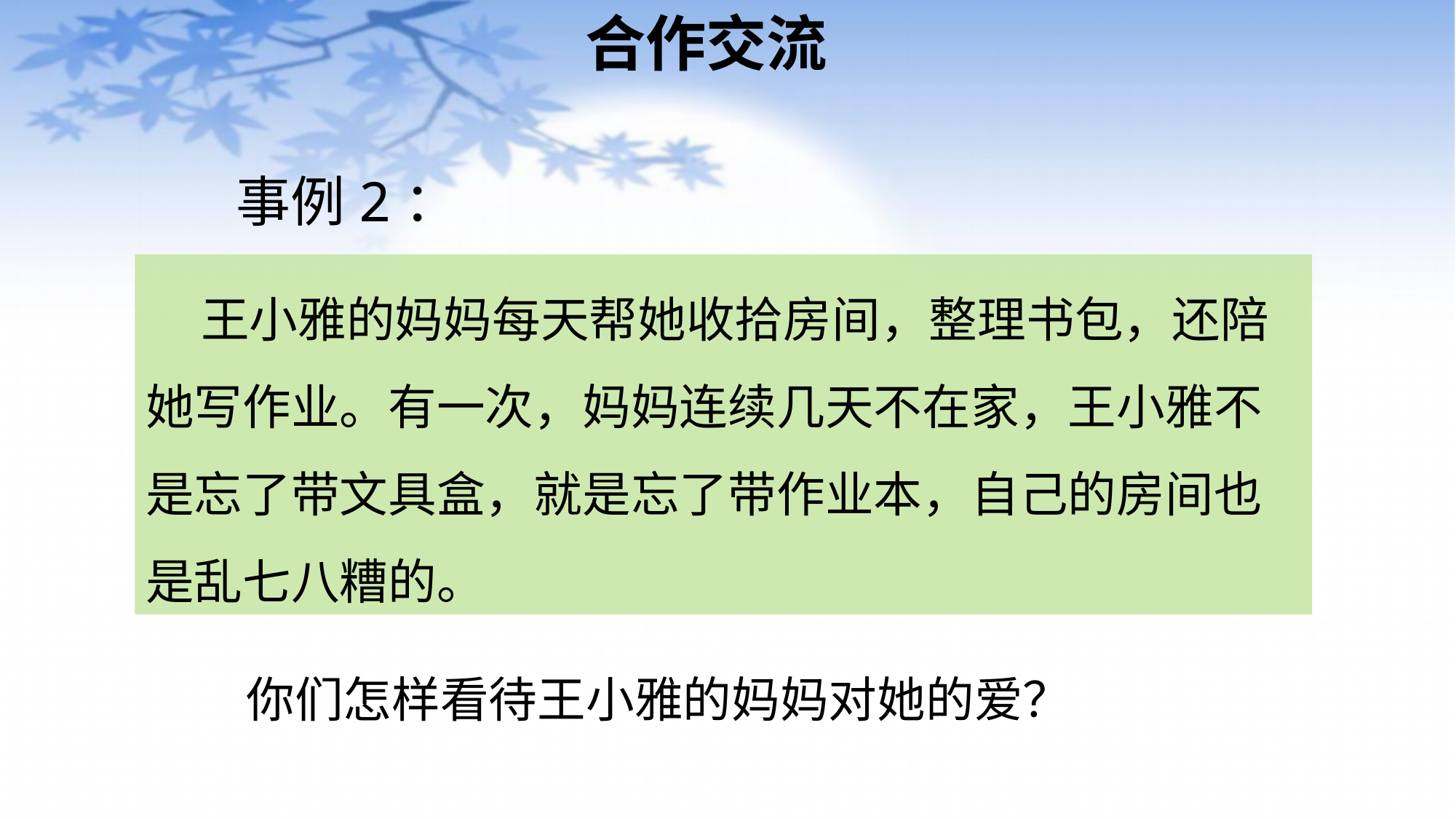

合作交流
事例2：
    王小雅的妈妈每天帮她收拾房间，整理书包，还陪她写作业。有一次，妈妈连续几天不在家，王小雅不是忘了带文具盒，就是忘了带作业本，自己的房间也是乱七八糟的。
你们怎样看待王小雅的妈妈对她的爱？